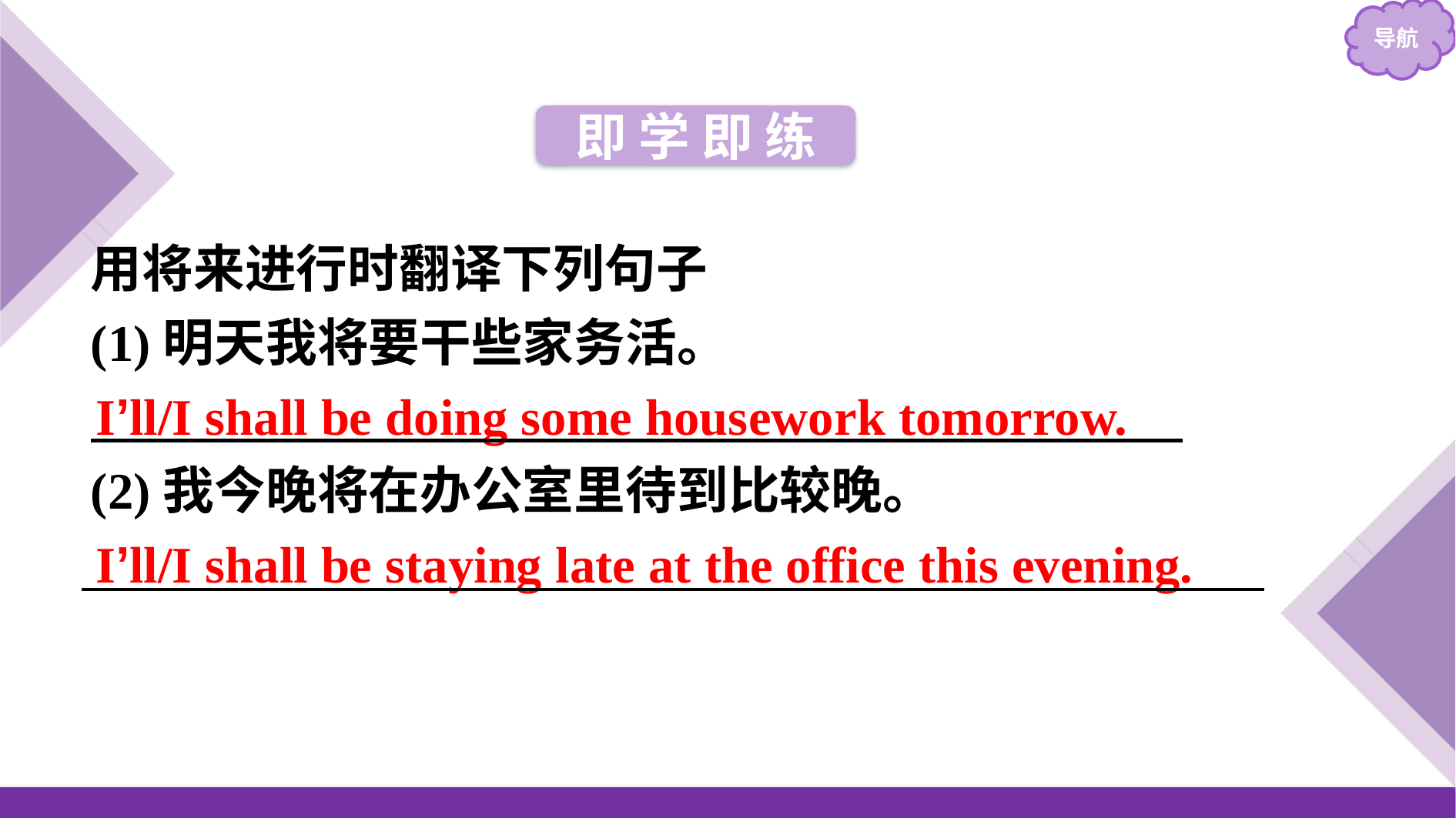

即 学 即 练
用将来进行时翻译下列句子
(1)明天我将要干些家务活。
I’ll/I shall be doing some housework tomorrow.
(2)我今晚将在办公室里待到比较晚。
I’ll/I shall be staying late at the office this evening.